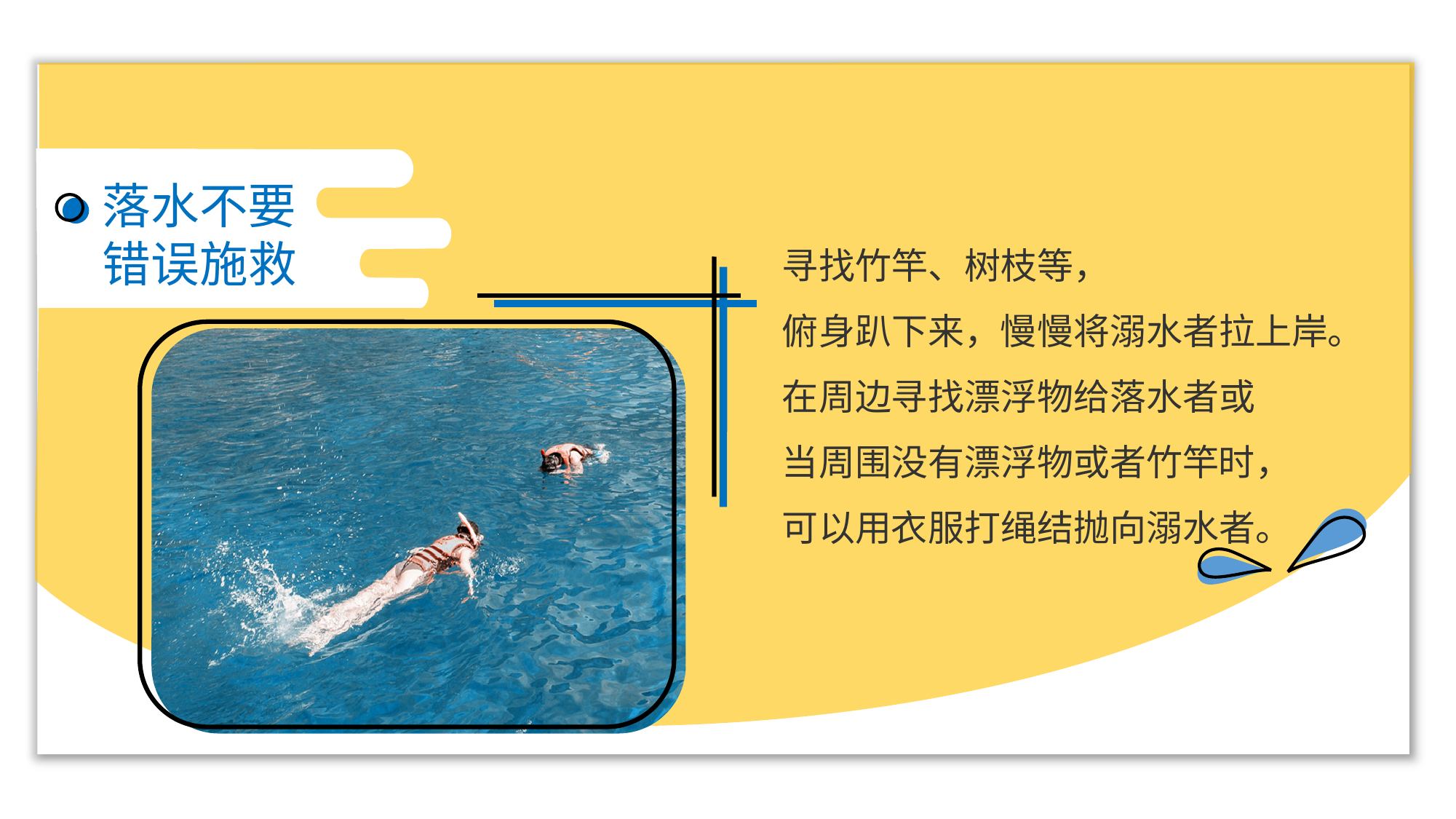

落水不要错误施救

寻找竹竿、树枝等，
俯身趴下来，慢慢将溺水者拉上岸。在周边寻找漂浮物给落水者或
当周围没有漂浮物或者竹竿时，
可以用衣服打绳结抛向溺水者。